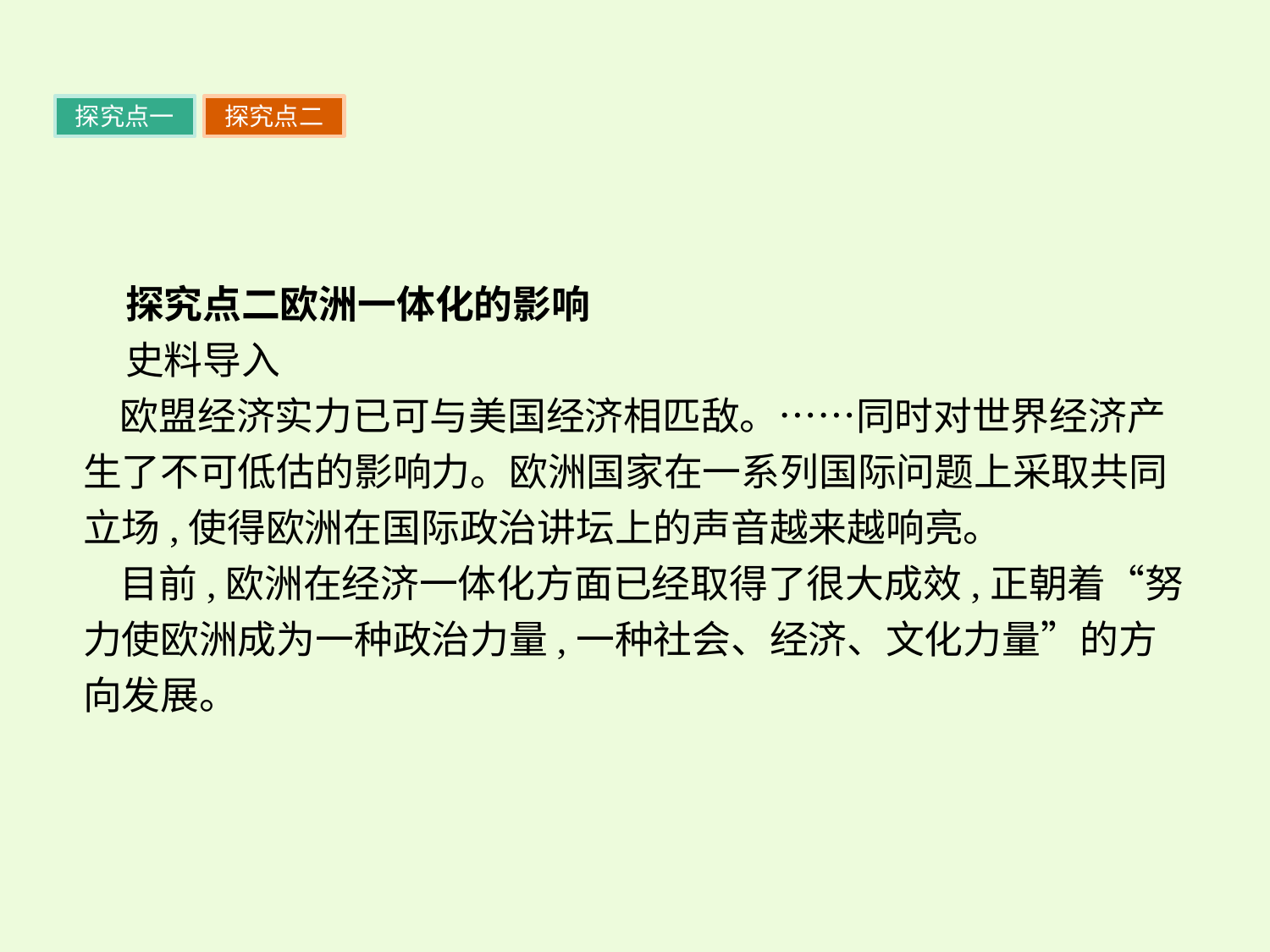

探究点一
探究点二
探究点二欧洲一体化的影响
史料导入
欧盟经济实力已可与美国经济相匹敌。……同时对世界经济产生了不可低估的影响力。欧洲国家在一系列国际问题上采取共同立场,使得欧洲在国际政治讲坛上的声音越来越响亮。
目前,欧洲在经济一体化方面已经取得了很大成效,正朝着“努力使欧洲成为一种政治力量,一种社会、经济、文化力量”的方向发展。